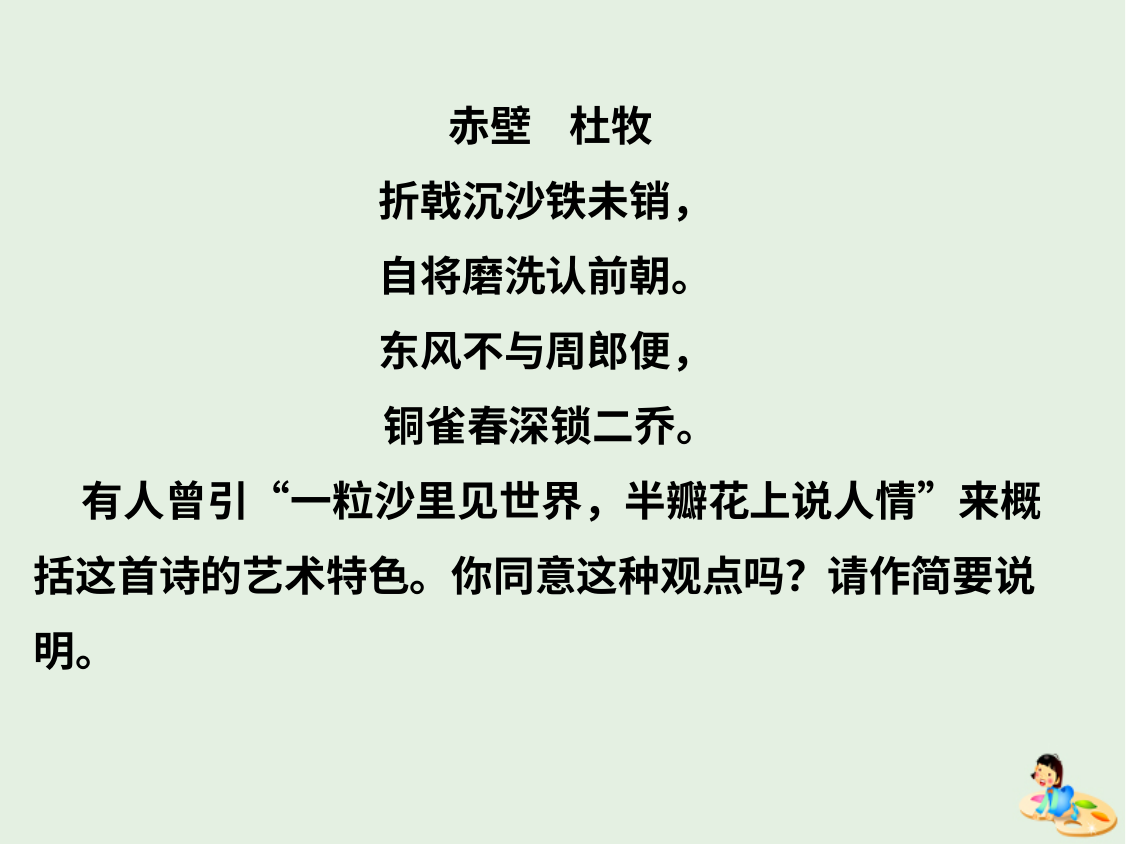

赤壁    杜牧
折戟沉沙铁未销，
自将磨洗认前朝。
东风不与周郎便，
铜雀春深锁二乔。
    有人曾引“一粒沙里见世界，半瓣花上说人情”来概括这首诗的艺术特色。你同意这种观点吗？请作简要说明。